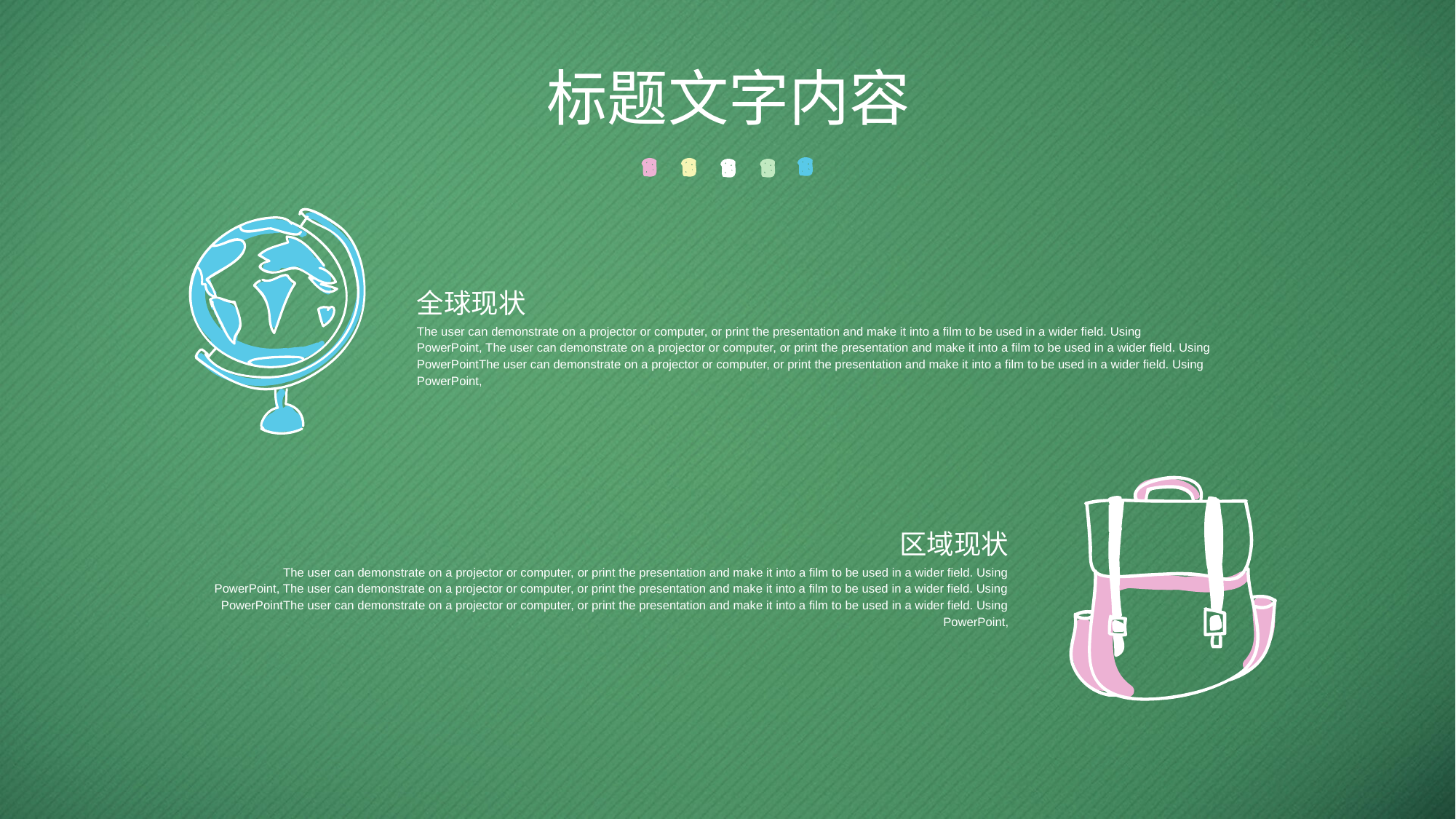

标题文字内容

全球现状
The user can demonstrate on a projector or computer, or print the presentation and make it into a film to be used in a wider field. Using PowerPoint, The user can demonstrate on a projector or computer, or print the presentation and make it into a film to be used in a wider field. Using PowerPointThe user can demonstrate on a projector or computer, or print the presentation and make it into a film to be used in a wider field. Using PowerPoint,

区域现状
The user can demonstrate on a projector or computer, or print the presentation and make it into a film to be used in a wider field. Using PowerPoint, The user can demonstrate on a projector or computer, or print the presentation and make it into a film to be used in a wider field. Using PowerPointThe user can demonstrate on a projector or computer, or print the presentation and make it into a film to be used in a wider field. Using PowerPoint,